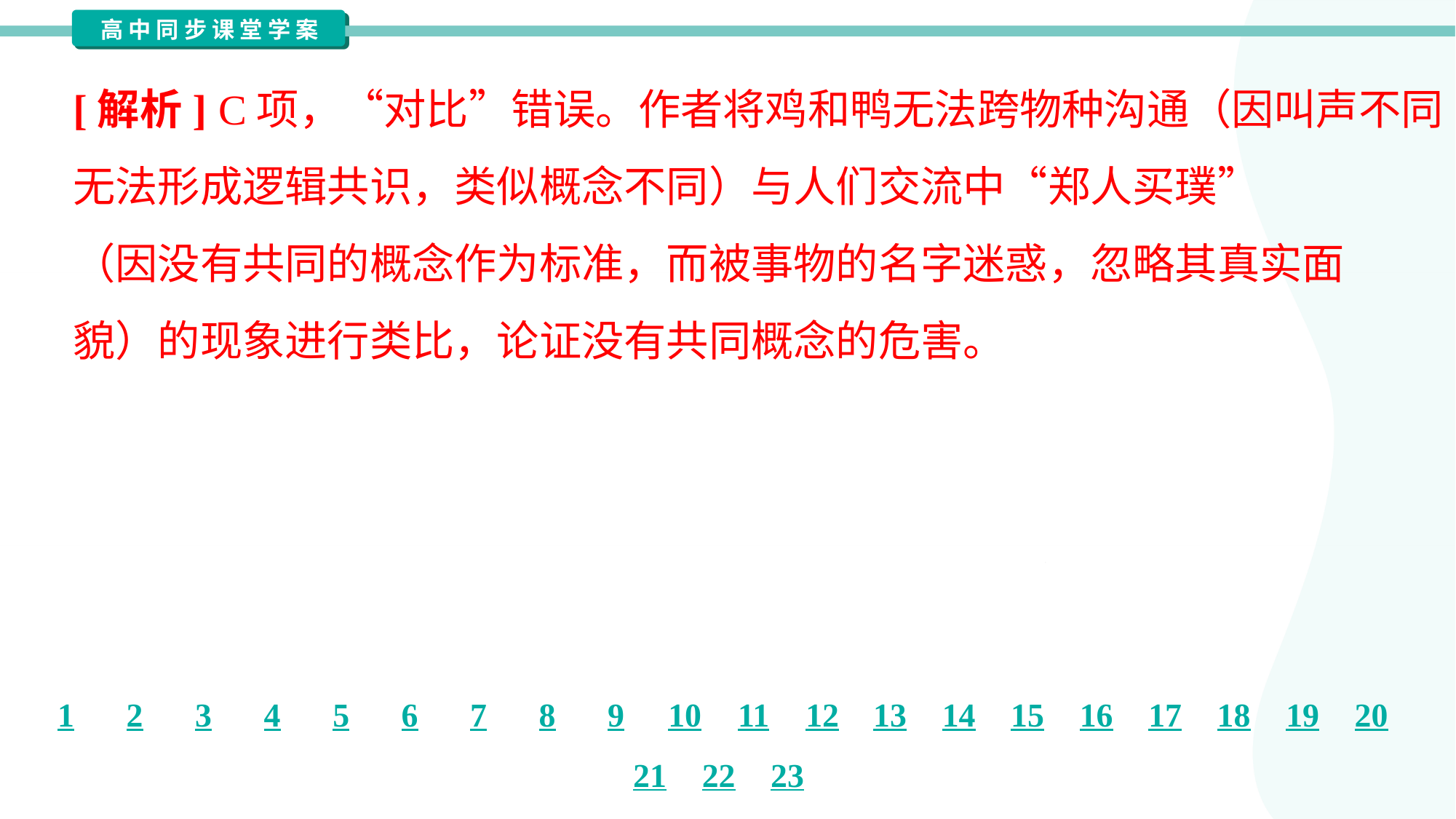

[解析] C项，“对比”错误。作者将鸡和鸭无法跨物种沟通（因叫声不同
无法形成逻辑共识，类似概念不同）与人们交流中“郑人买璞”
（因没有共同的概念作为标准，而被事物的名字迷惑，忽略其真实面
貌）的现象进行类比，论证没有共同概念的危害。